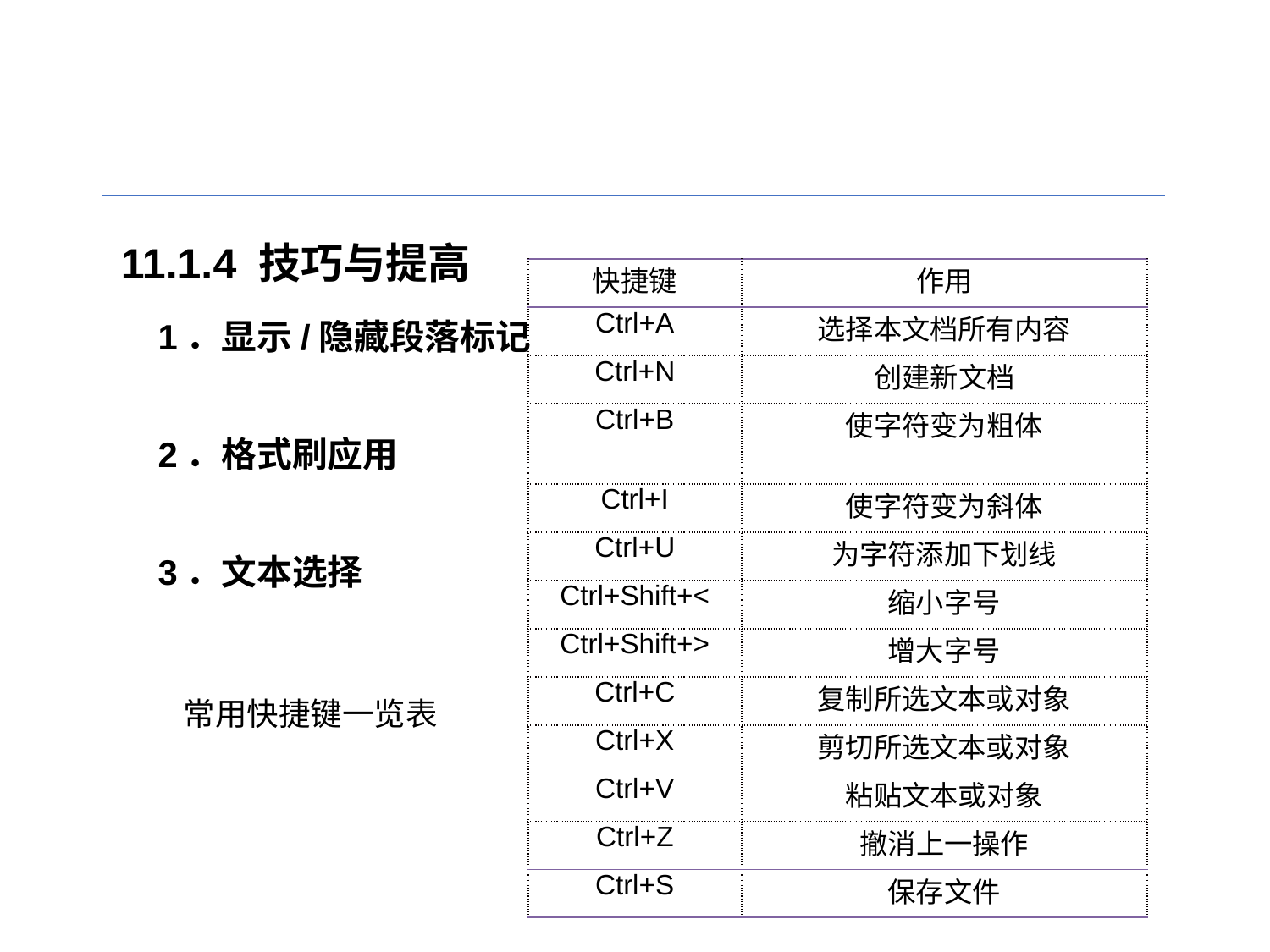

11.1.4 技巧与提高
| 快捷键 | 作用 |
| --- | --- |
| Ctrl+A | 选择本文档所有内容 |
| Ctrl+N | 创建新文档 |
| Ctrl+B | 使字符变为粗体 |
| Ctrl+I | 使字符变为斜体 |
| Ctrl+U | 为字符添加下划线 |
| Ctrl+Shift+< | 缩小字号 |
| Ctrl+Shift+> | 增大字号 |
| Ctrl+C | 复制所选文本或对象 |
| Ctrl+X | 剪切所选文本或对象 |
| Ctrl+V | 粘贴文本或对象 |
| Ctrl+Z | 撤消上一操作 |
| Ctrl+S | 保存文件 |
1．显示/隐藏段落标记
2．格式刷应用
3．文本选择
常用快捷键一览表